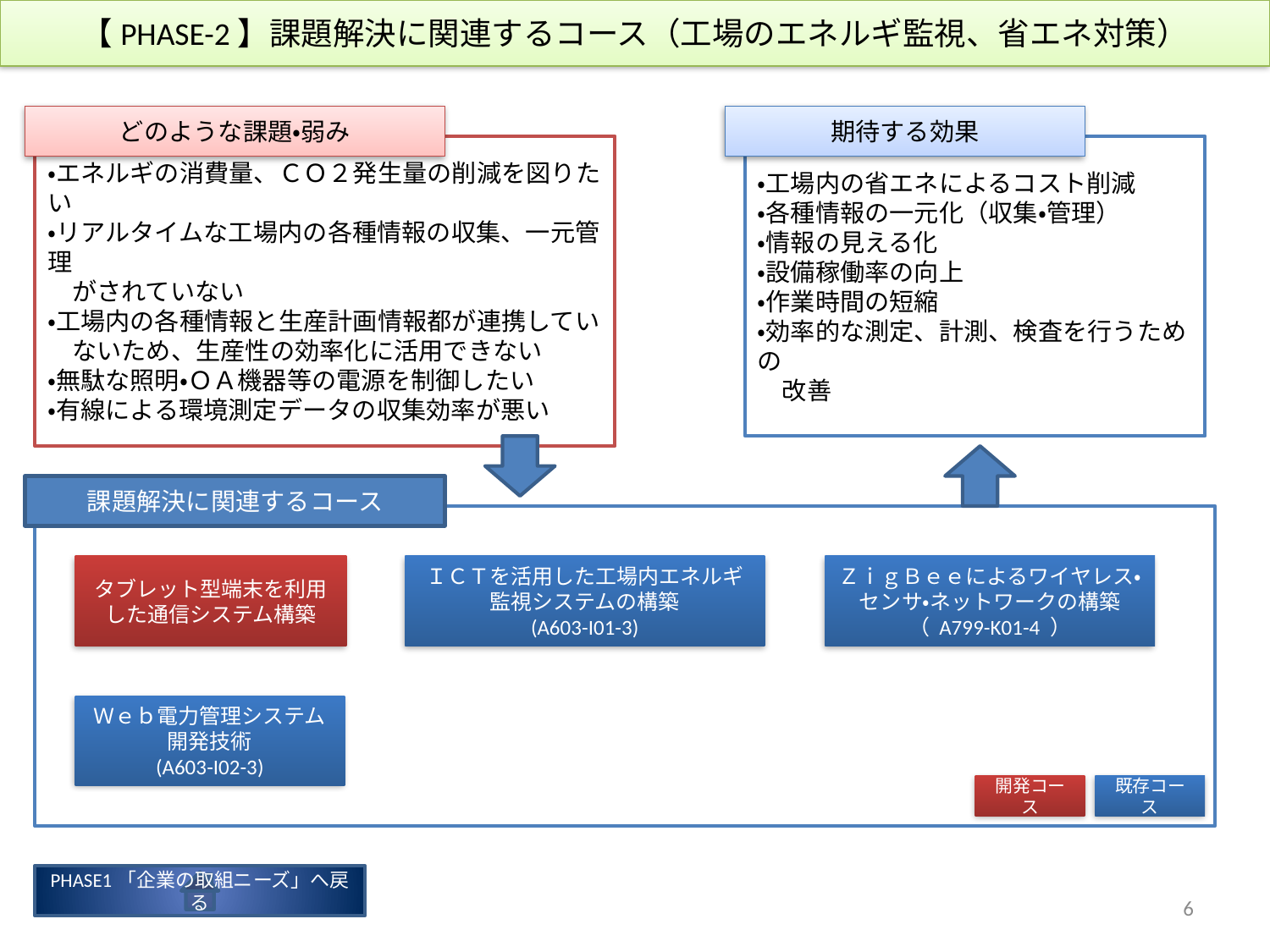

【PHASE-2】課題解決に関連するコース（工場のエネルギ監視、省エネ対策）
どのような課題・弱み
期待する効果
・エネルギの消費量、ＣＯ２発生量の削減を図りたい
・リアルタイムな工場内の各種情報の収集、一元管理
　がされていない
・工場内の各種情報と生産計画情報都が連携してい
　ないため、生産性の効率化に活用できない
・無駄な照明・ＯＡ機器等の電源を制御したい
・有線による環境測定データの収集効率が悪い
・工場内の省エネによるコスト削減
・各種情報の一元化（収集・管理）
・情報の見える化
・設備稼働率の向上
・作業時間の短縮
・効率的な測定、計測、検査を行うための
　改善

課題解決に関連するコース

タブレット型端末を利用した通信システム構築
ＩＣＴを活用した工場内エネルギ
監視システムの構築
(A603-I01-3)
ＺｉｇＢｅｅによるワイヤレス・センサ・ネットワークの構築
（ A799-K01-4 ）
Ｗｅｂ電力管理システム
開発技術
(A603-I02-3)
開発コース
既存コース
PHASE1「企業の取組ニーズ」へ戻る
6